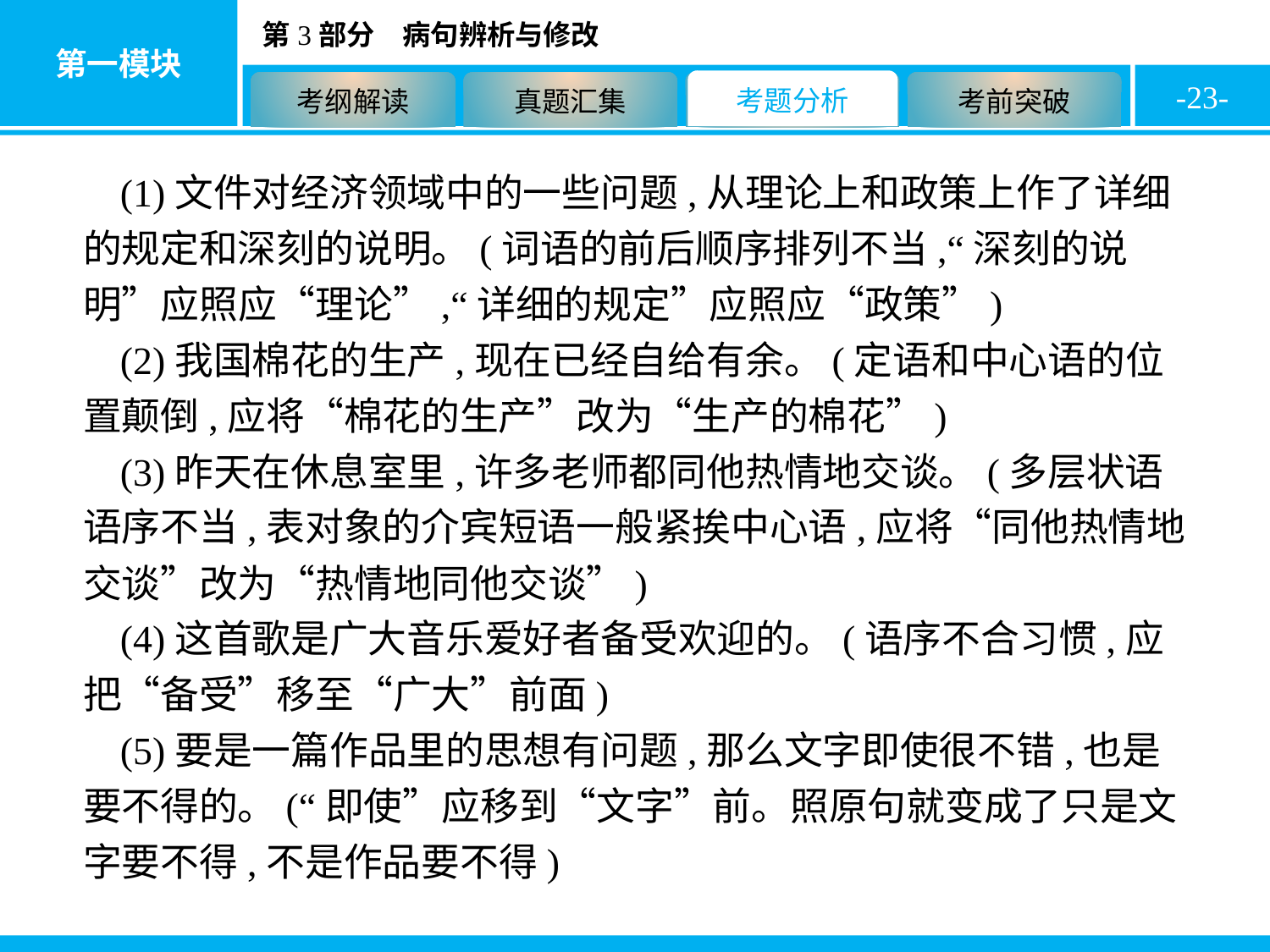

-23-
(1)文件对经济领域中的一些问题,从理论上和政策上作了详细的规定和深刻的说明。(词语的前后顺序排列不当,“深刻的说明”应照应“理论”,“详细的规定”应照应“政策”)
(2)我国棉花的生产,现在已经自给有余。(定语和中心语的位置颠倒,应将“棉花的生产”改为“生产的棉花”)
(3)昨天在休息室里,许多老师都同他热情地交谈。(多层状语语序不当,表对象的介宾短语一般紧挨中心语,应将“同他热情地交谈”改为“热情地同他交谈”)
(4)这首歌是广大音乐爱好者备受欢迎的。(语序不合习惯,应把“备受”移至“广大”前面)
(5)要是一篇作品里的思想有问题,那么文字即使很不错,也是要不得的。(“即使”应移到“文字”前。照原句就变成了只是文字要不得,不是作品要不得)